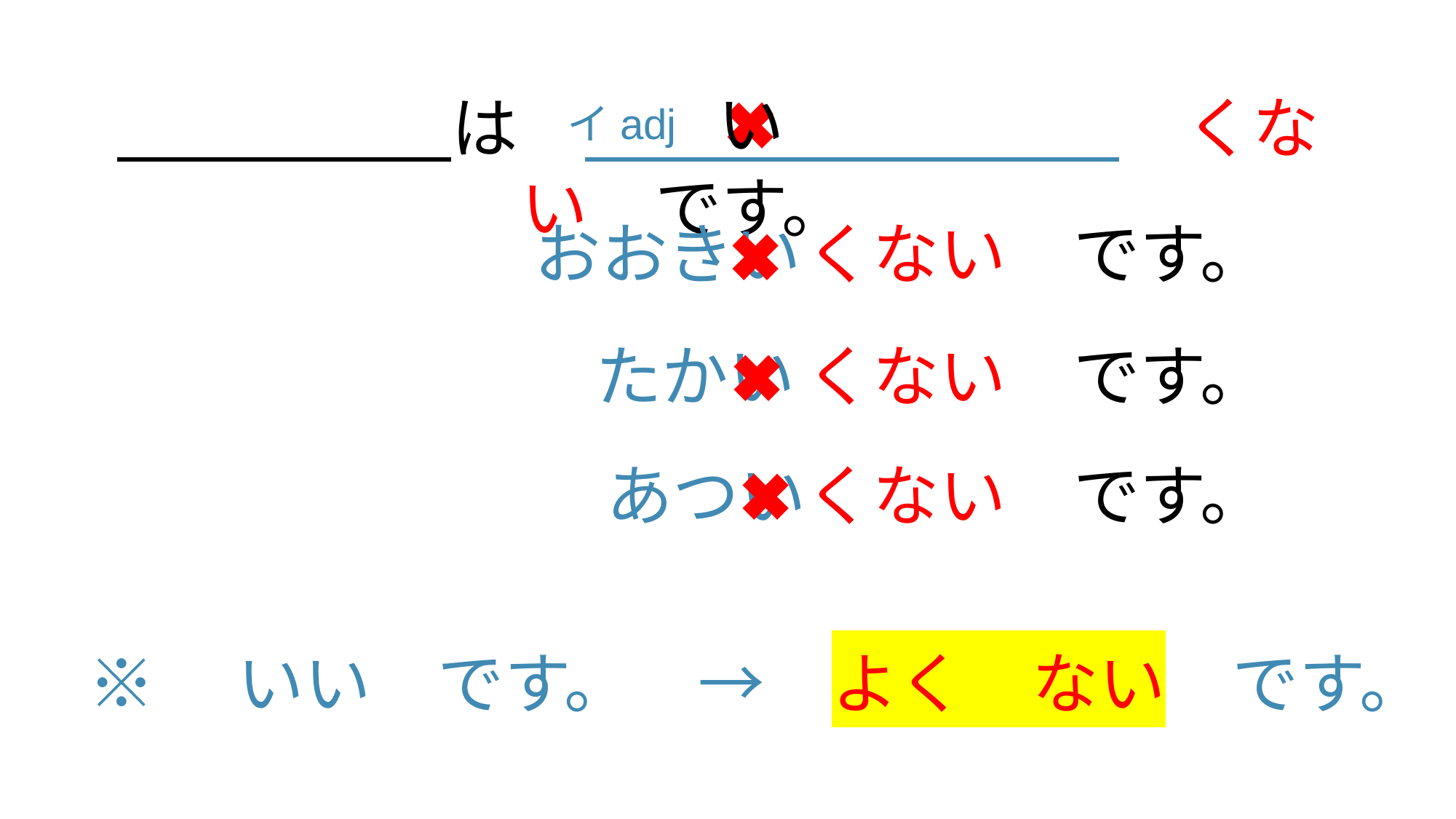

✖
い
　　　　　は　　　　　　　　　　くない　です。
イadj
くない　です。
おおきい
✖
たかい
くない　です。
✖
✖
くない　です。
あつい
※　いい　です。　→　よく　ない　です。